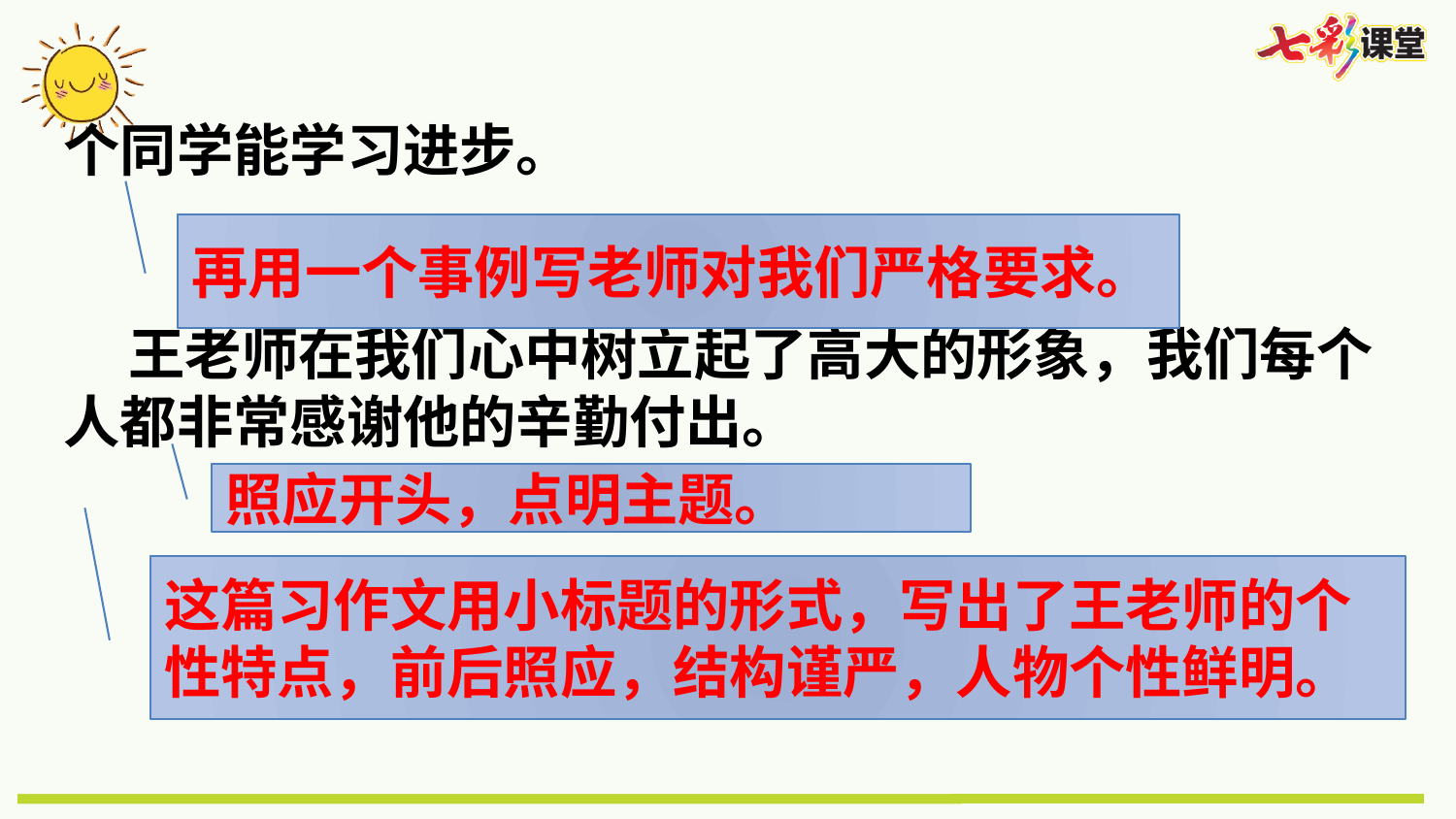

个同学能学习进步。

    王老师在我们心中树立起了高大的形象，我们每个人都非常感谢他的辛勤付出。
再用一个事例写老师对我们严格要求。
照应开头，点明主题。
这篇习作文用小标题的形式，写出了王老师的个性特点，前后照应，结构谨严，人物个性鲜明。